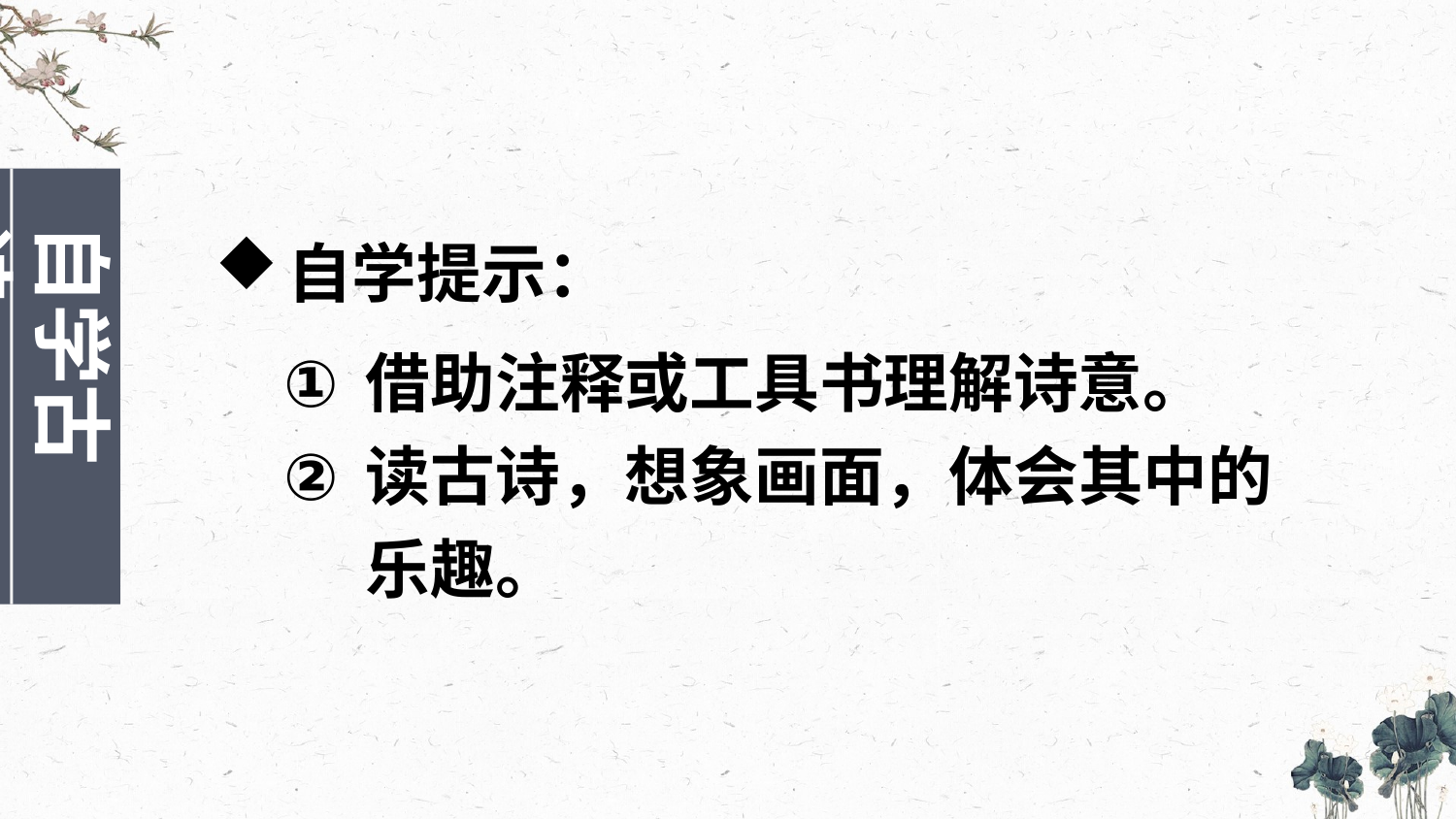

自学古诗
自学提示：
借助注释或工具书理解诗意。
读古诗，想象画面，体会其中的乐趣。